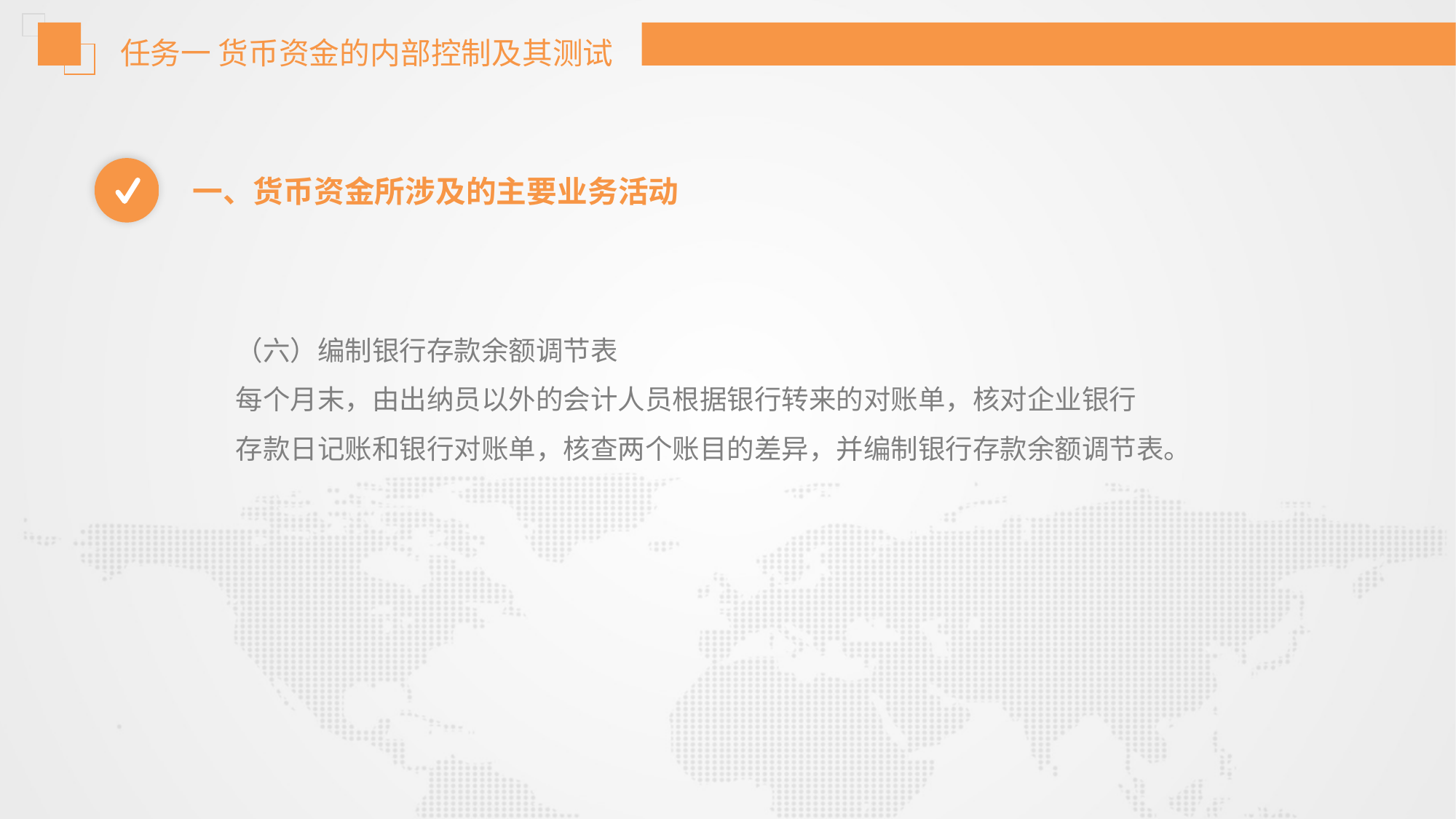

任务一 货币资金的内部控制及其测试

一、货币资金所涉及的主要业务活动
（六）编制银行存款余额调节表
每个月末，由出纳员以外的会计人员根据银行转来的对账单，核对企业银行
存款日记账和银行对账单，核查两个账目的差异，并编制银行存款余额调节表。